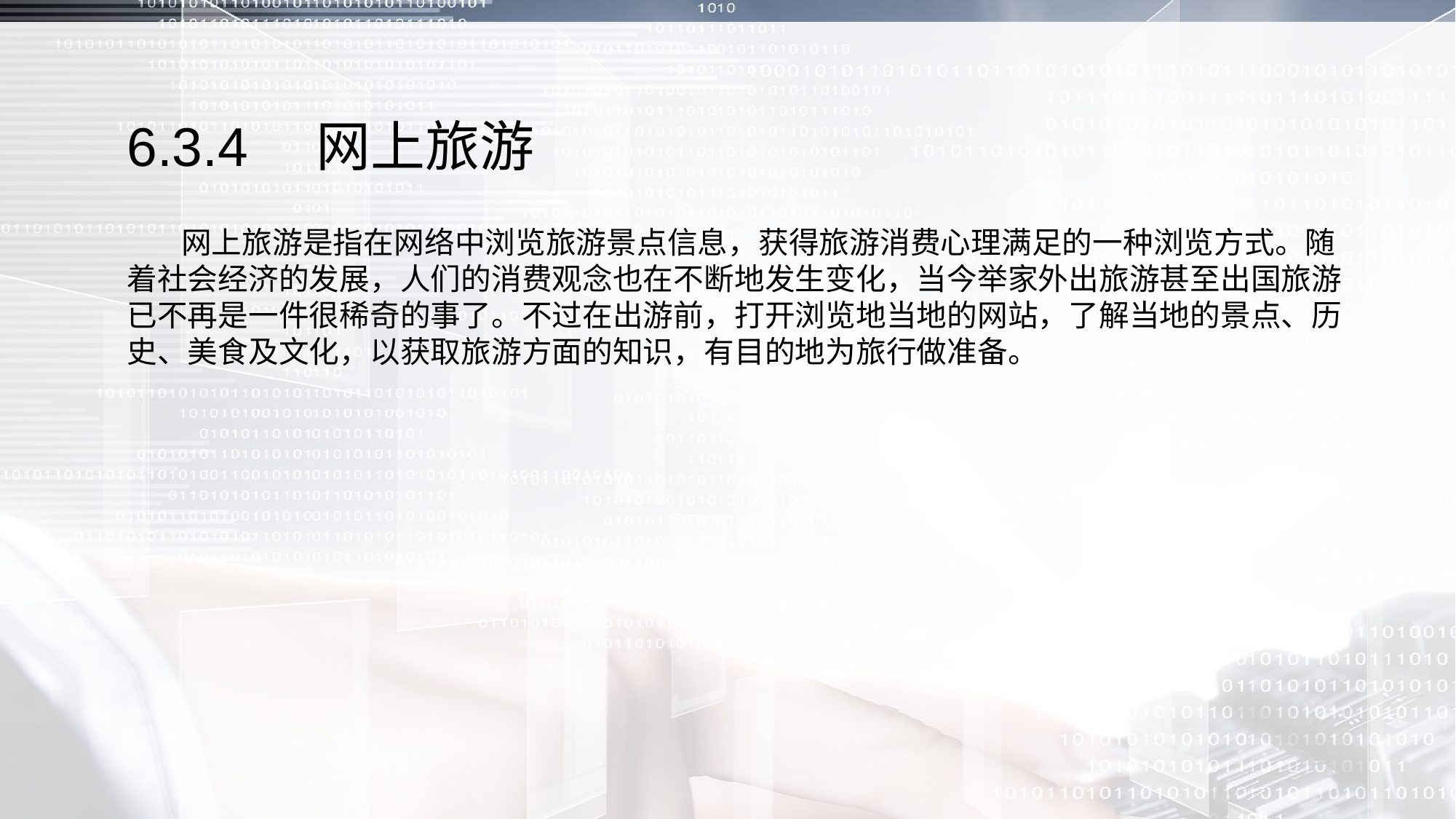

# 6.3.4　网上旅游
       网上旅游是指在网络中浏览旅游景点信息，获得旅游消费心理满足的一种浏览方式。随着社会经济的发展，人们的消费观念也在不断地发生变化，当今举家外出旅游甚至出国旅游已不再是一件很稀奇的事了。不过在出游前，打开浏览地当地的网站，了解当地的景点、历史、美食及文化，以获取旅游方面的知识，有目的地为旅行做准备。